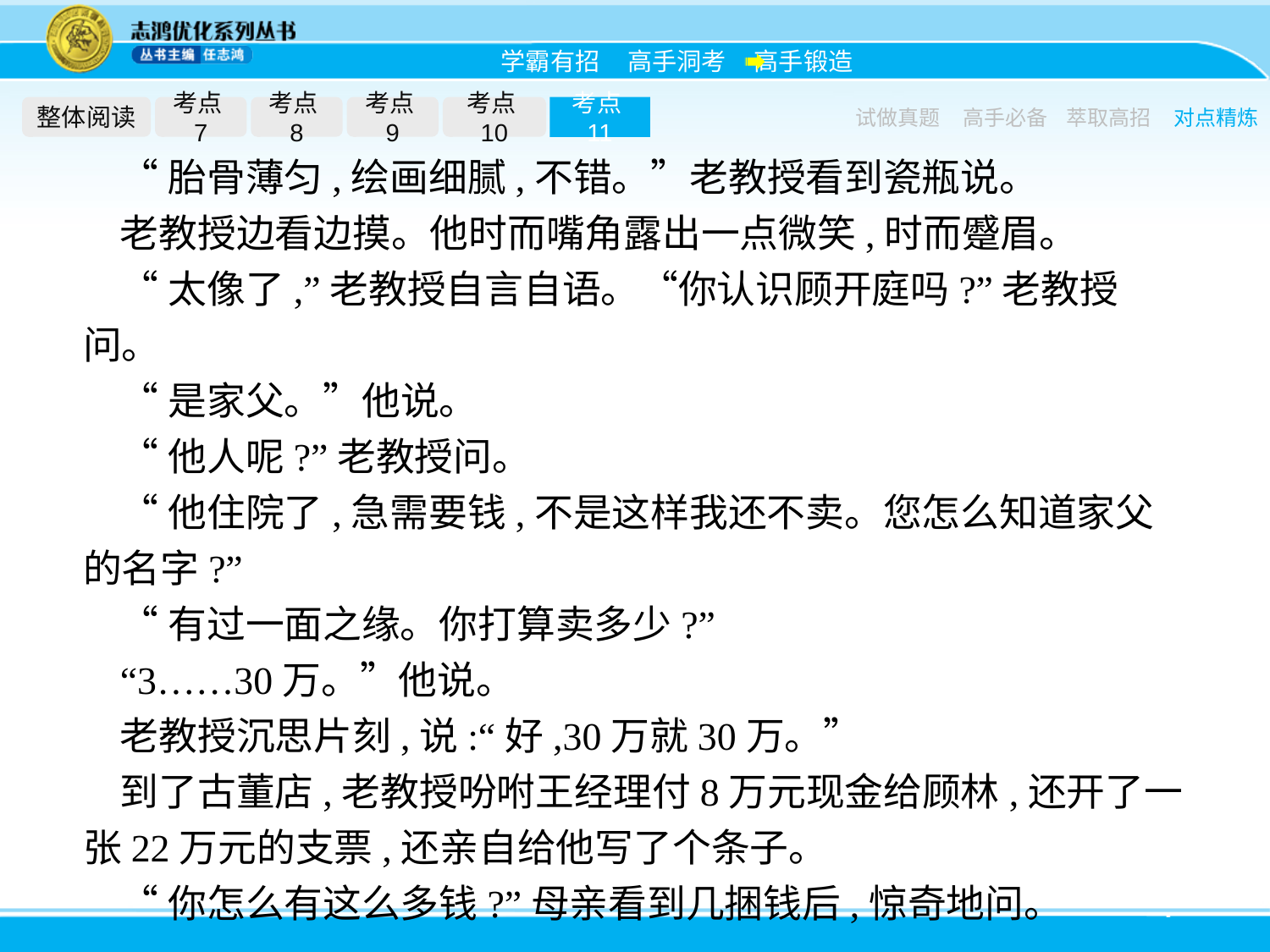

整体阅读
考点7
考点8
考点9
考点10
考点11
试做真题
高手必备
萃取高招
对点精炼
“胎骨薄匀,绘画细腻,不错。”老教授看到瓷瓶说。
老教授边看边摸。他时而嘴角露出一点微笑,时而蹙眉。
“太像了,”老教授自言自语。“你认识顾开庭吗?”老教授问。
“是家父。”他说。
“他人呢?”老教授问。
“他住院了,急需要钱,不是这样我还不卖。您怎么知道家父的名字?”
“有过一面之缘。你打算卖多少?”
“3……30万。”他说。
老教授沉思片刻,说:“好,30万就30万。”
到了古董店,老教授吩咐王经理付8万元现金给顾林,还开了一张22万元的支票,还亲自给他写了个条子。
“你怎么有这么多钱?”母亲看到几捆钱后,惊奇地问。